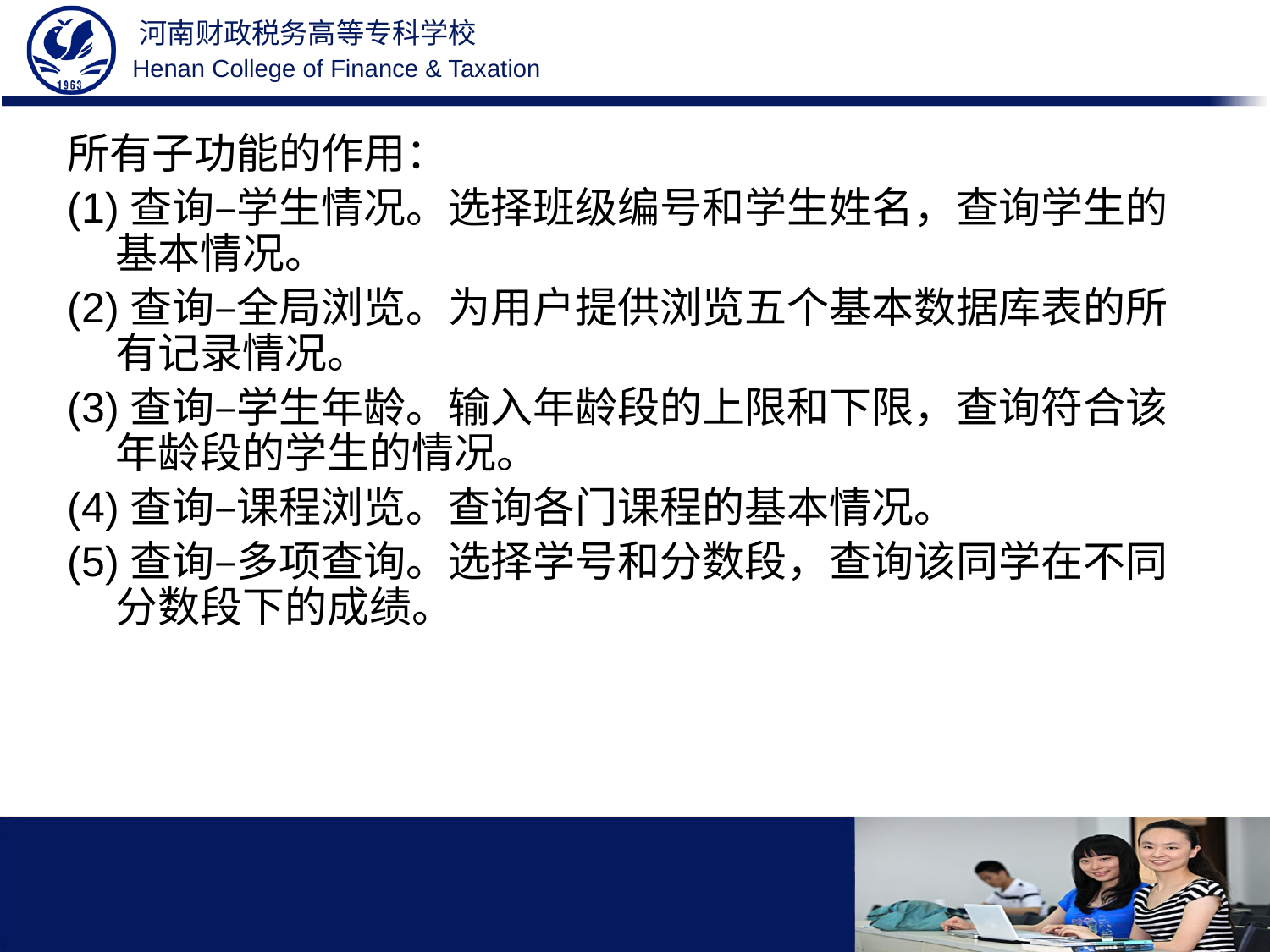

所有子功能的作用：
(1)查询–学生情况。选择班级编号和学生姓名，查询学生的基本情况。
(2)查询–全局浏览。为用户提供浏览五个基本数据库表的所有记录情况。
(3)查询–学生年龄。输入年龄段的上限和下限，查询符合该年龄段的学生的情况。
(4)查询–课程浏览。查询各门课程的基本情况。
(5)查询–多项查询。选择学号和分数段，查询该同学在不同分数段下的成绩。